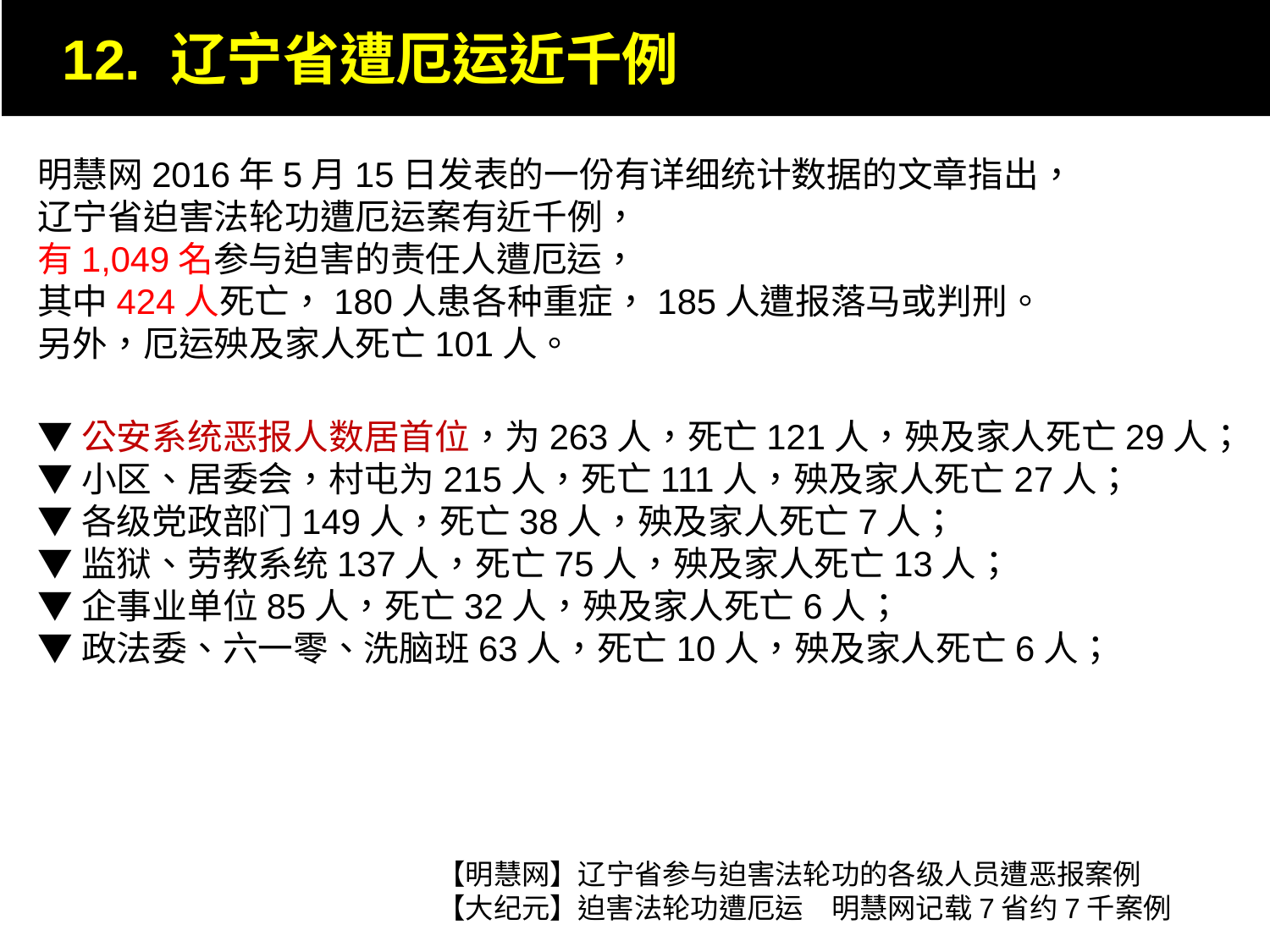

12. 辽宁省遭厄运近千例
明慧网2016年5月15日发表的一份有详细统计数据的文章指出，
辽宁省迫害法轮功遭厄运案有近千例，
有1,049名参与迫害的责任人遭厄运，
其中424人死亡，180人患各种重症，185人遭报落马或判刑。
另外，厄运殃及家人死亡101人。

▼公安系统恶报人数居首位，为263人，死亡121人，殃及家人死亡29人；
▼小区、居委会，村屯为215人，死亡111人，殃及家人死亡27人；
▼各级党政部门149人，死亡38人，殃及家人死亡7人；
▼监狱、劳教系统137人，死亡75人，殃及家人死亡13人；
▼企事业单位85人，死亡32人，殃及家人死亡6人；
▼政法委、六一零、洗脑班63人，死亡10人，殃及家人死亡6人；

【明慧网】辽宁省参与迫害法轮功的各级人员遭恶报案例
【大纪元】迫害法轮功遭厄运　明慧网记载7省约7千案例